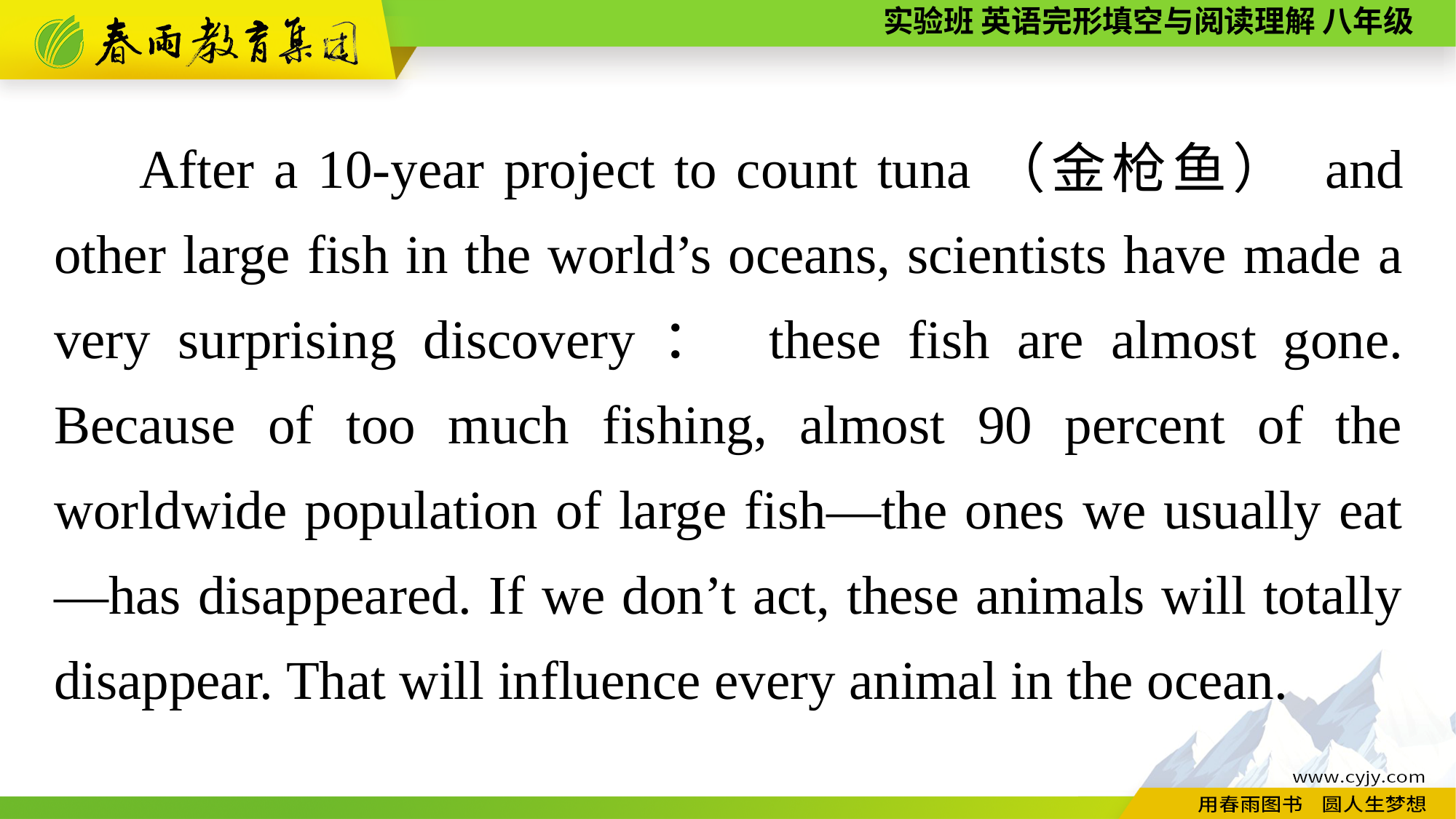

After a 10-year project to count tuna（金枪鱼） and other large fish in the world’s oceans, scientists have made a very surprising discovery： these fish are almost gone. Because of too much fishing, almost 90 percent of the worldwide population of large fish—the ones we usually eat—has disappeared. If we don’t act, these animals will totally disappear. That will influence every animal in the ocean.